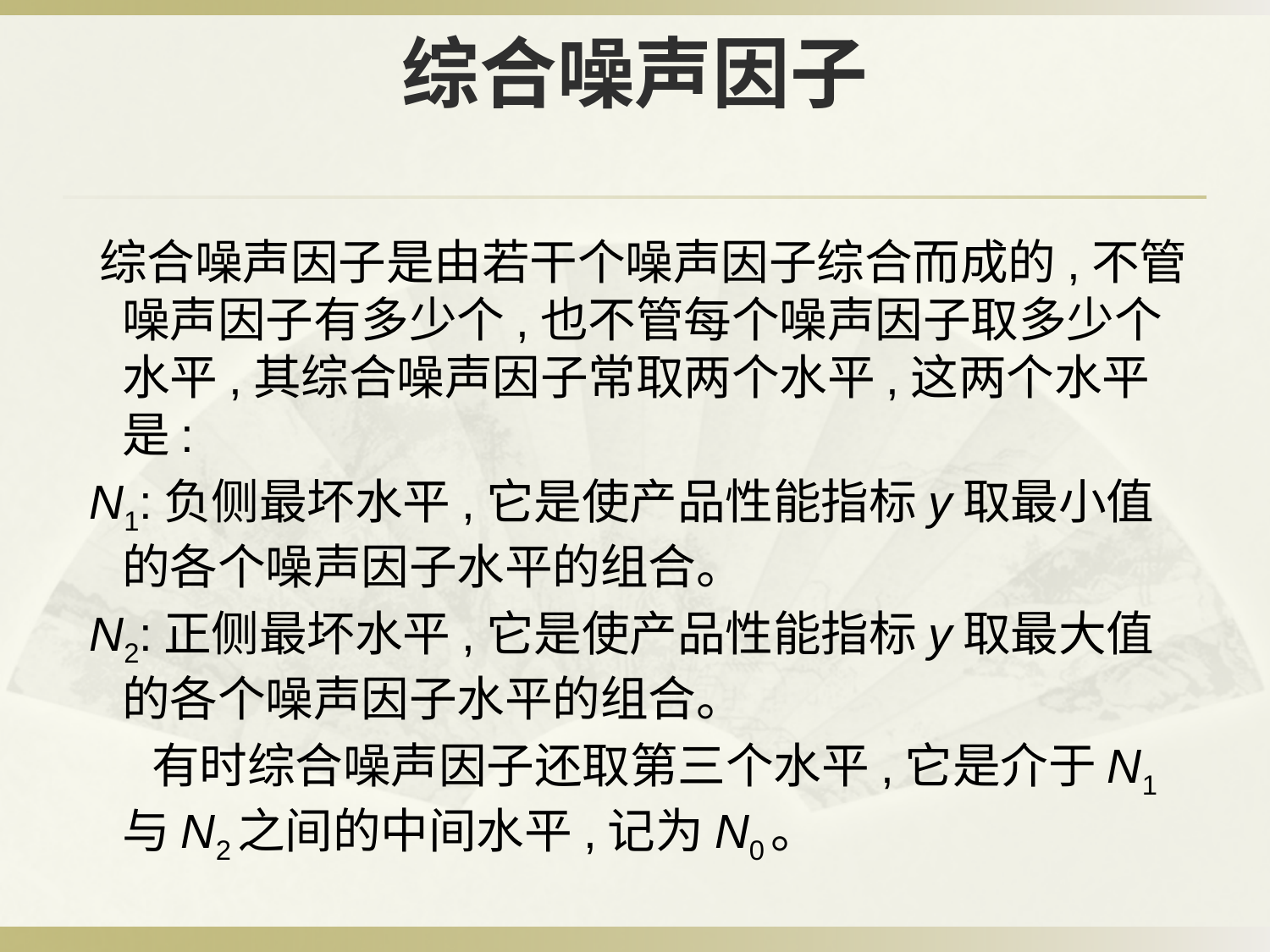

# 综合噪声因子
 综合噪声因子是由若干个噪声因子综合而成的,不管噪声因子有多少个,也不管每个噪声因子取多少个水平,其综合噪声因子常取两个水平,这两个水平是:
 N1:负侧最坏水平,它是使产品性能指标y取最小值的各个噪声因子水平的组合。
 N2:正侧最坏水平,它是使产品性能指标y取最大值的各个噪声因子水平的组合。
      有时综合噪声因子还取第三个水平,它是介于N1与N2之间的中间水平,记为N0。